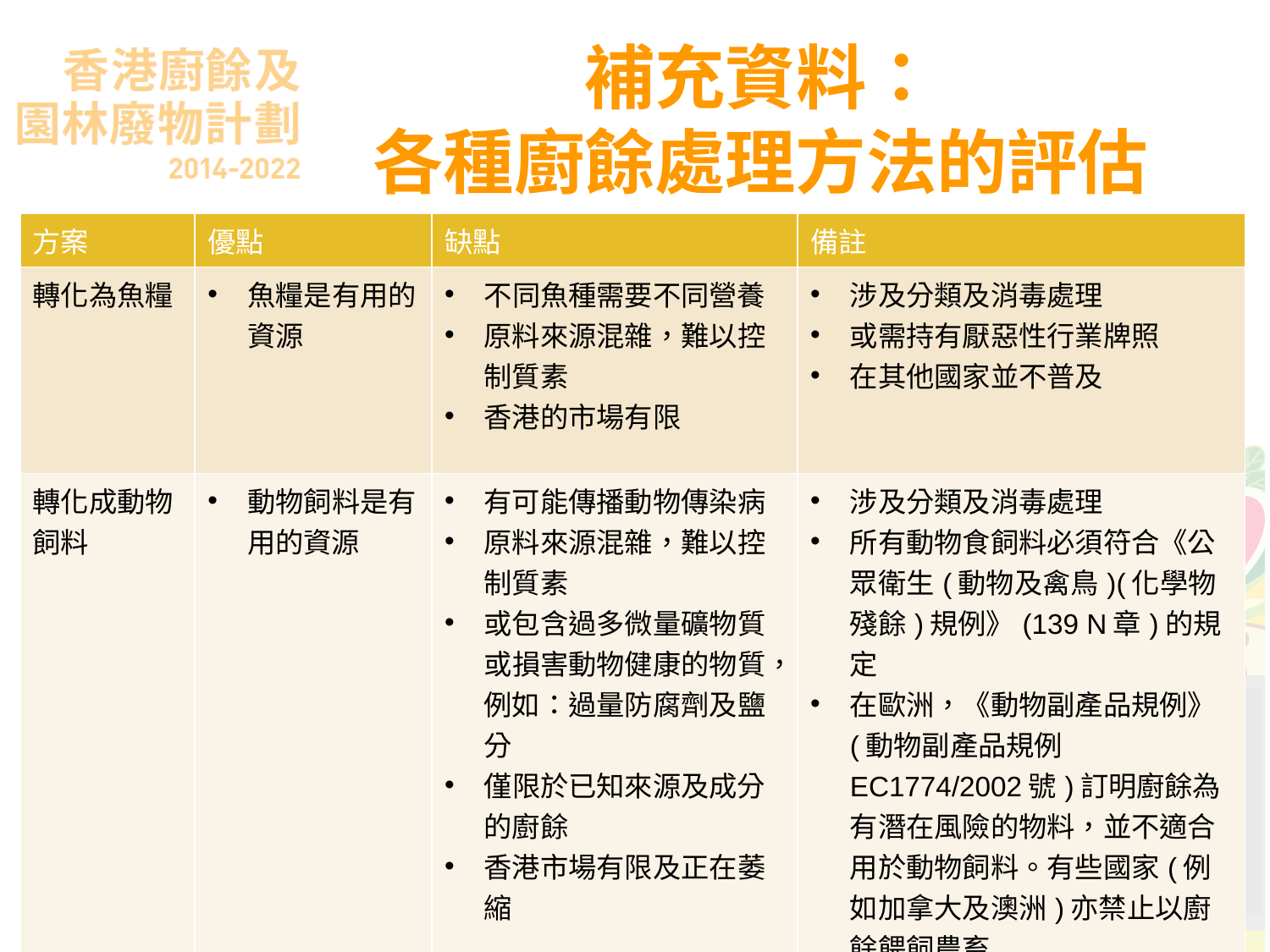

# 補充資料： 各種廚餘處理方法的評估
| 方案 | 優點 | 缺點 | 備註 |
| --- | --- | --- | --- |
| 轉化為魚糧 | 魚糧是有用的資源 | 不同魚種需要不同營養 原料來源混雜，難以控制質素 香港的市場有限 | 涉及分類及消毒處理 或需持有厭惡性行業牌照 在其他國家並不普及 |
| 轉化成動物飼料 | 動物飼料是有用的資源 | 有可能傳播動物傳染病 原料來源混雜，難以控制質素 或包含過多微量礦物質或損害動物健康的物質，例如：過量防腐劑及鹽分 僅限於已知來源及成分的廚餘 香港市場有限及正在萎縮 | 涉及分類及消毒處理 所有動物食飼料必須符合《公眾衛生(動物及禽鳥)(化學物殘餘)規例》(139 N章)的規定 在歐洲，《動物副產品規例》(動物副產品規例EC1774/2002號)訂明廚餘為有潛在風險的物料，並不適合用於動物飼料。有些國家(例如加拿大及澳洲)亦禁止以廚餘餵飼農畜 |
第四課 認識《香港廚餘及園林廢物計劃2014-2022》
40